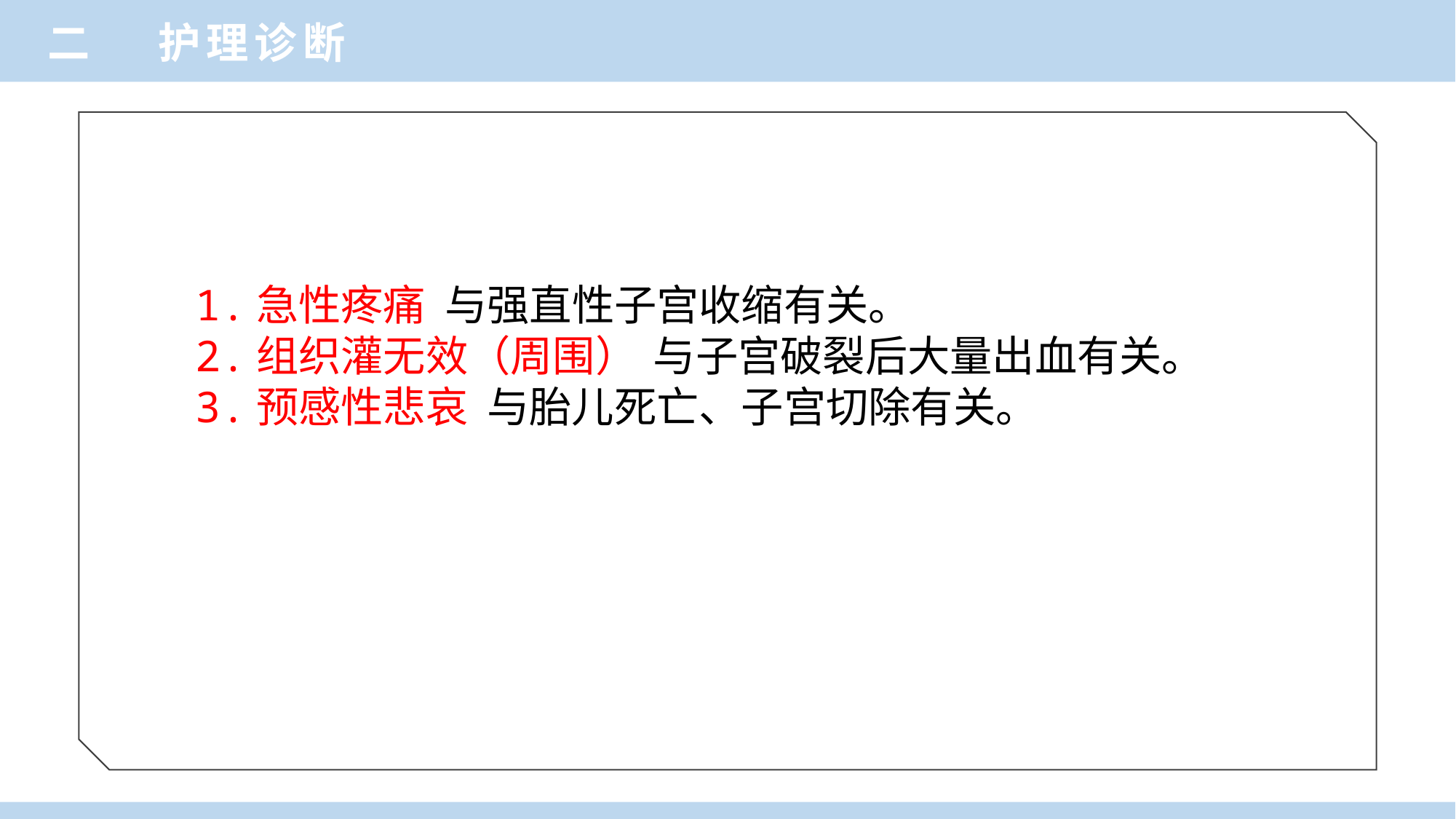

二    护理诊断

   1.急性疼痛  与强直性子宫收缩有关。
   2.组织灌无效（周围）  与子宫破裂后大量出血有关。
   3.预感性悲哀  与胎儿死亡、子宫切除有关。